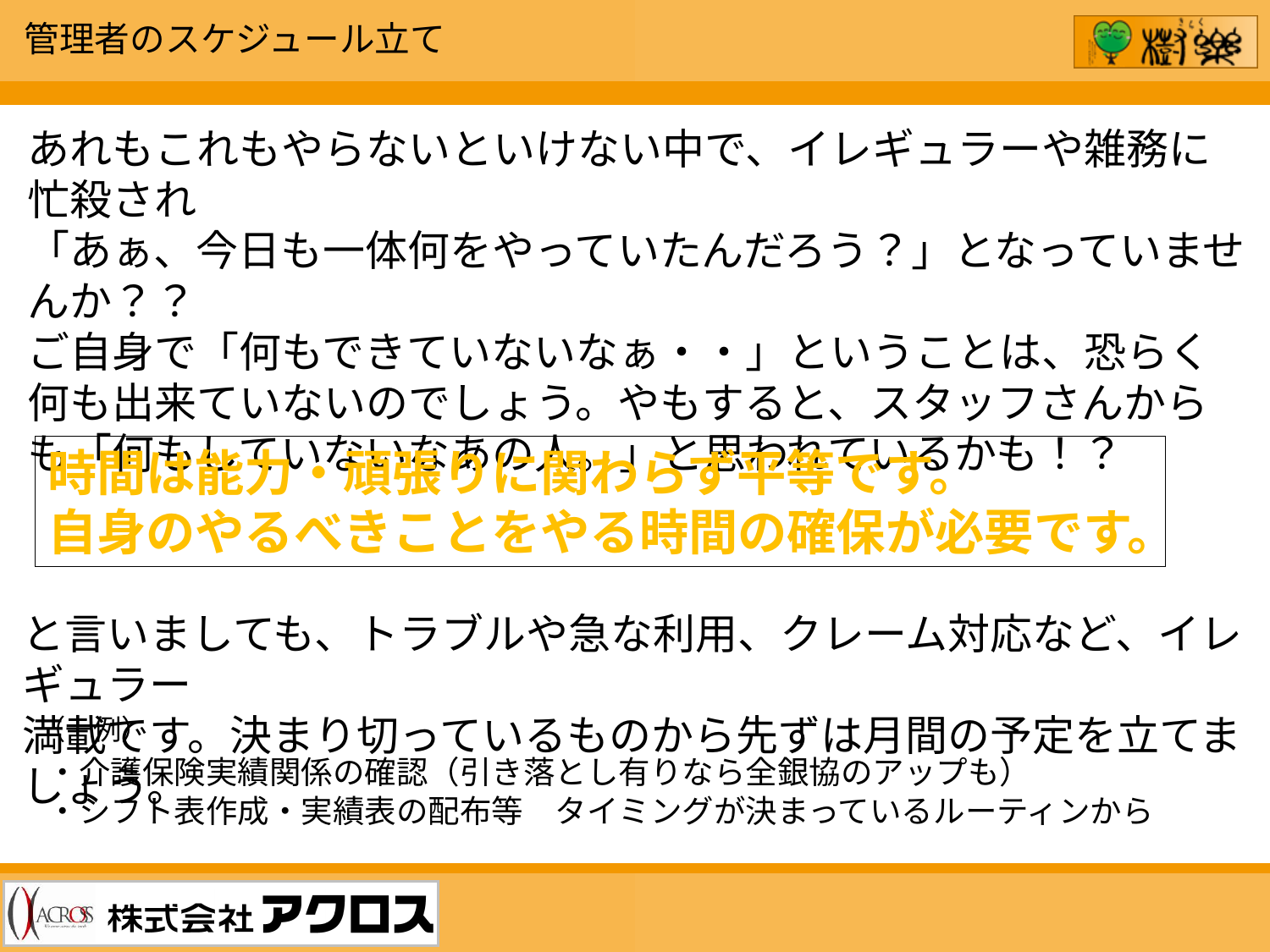

管理者のスケジュール立て
あれもこれもやらないといけない中で、イレギュラーや雑務に忙殺され
「あぁ、今日も一体何をやっていたんだろう？」となっていませんか？？
ご自身で「何もできていないなぁ・・」ということは、恐らく何も出来ていないのでしょう。やもすると、スタッフさんからも「何もしていないなあの人。」と思われているかも！？

時間は能力・頑張りに関わらず平等です。
自身のやるべきことをやる時間の確保が必要です。
と言いましても、トラブルや急な利用、クレーム対応など、イレギュラー
満載です。決まり切っているものから先ずは月間の予定を立てましょう。
（一例）
・介護保険実績関係の確認（引き落とし有りなら全銀協のアップも）
・シフト表作成・実績表の配布等　タイミングが決まっているルーティンから